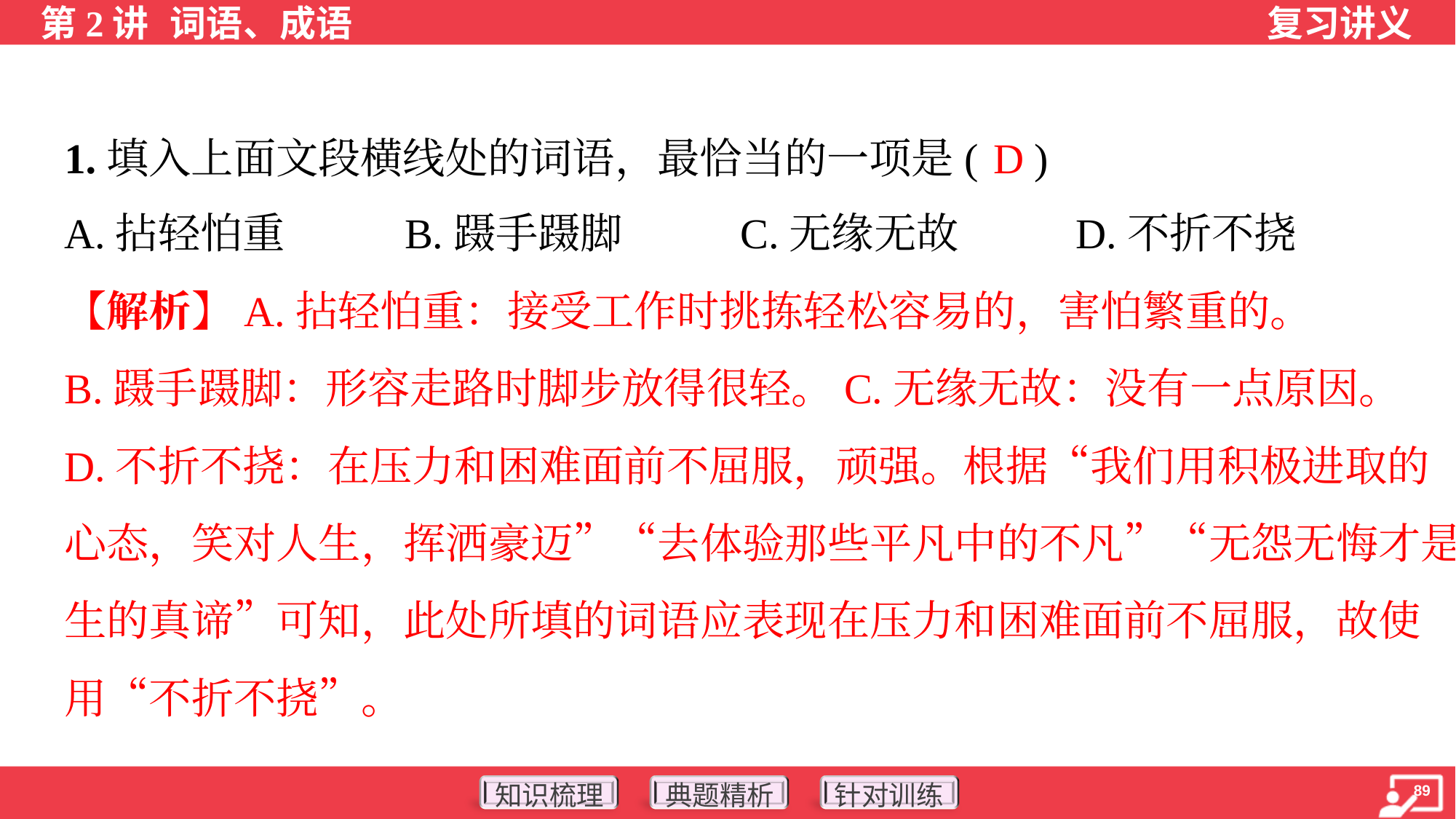

D
1.填入上面文段横线处的词语，最恰当的一项是(     )
A.拈轻怕重	B.蹑手蹑脚	C.无缘无故	D.不折不挠
【解析】A.拈轻怕重：接受工作时挑拣轻松容易的，害怕繁重的。
B.蹑手蹑脚：形容走路时脚步放得很轻。C.无缘无故：没有一点原因。
D.不折不挠：在压力和困难面前不屈服，顽强。根据“我们用积极进取的
心态，笑对人生，挥洒豪迈”“去体验那些平凡中的不凡”“无怨无悔才是人
生的真谛”可知，此处所填的词语应表现在压力和困难面前不屈服，故使
用“不折不挠”。